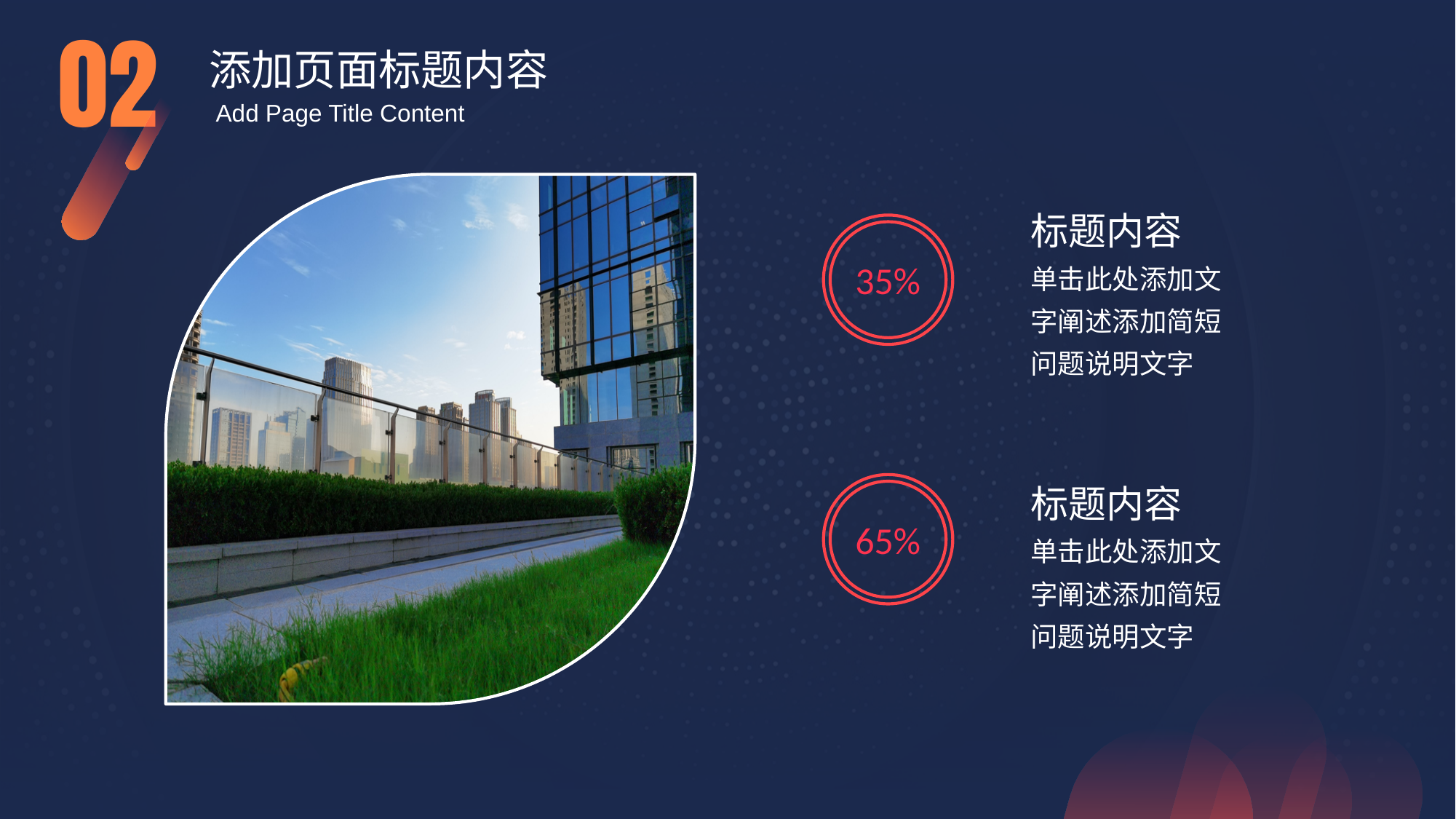

02
添加页面标题内容
Add Page Title Content

标题内容

35%
单击此处添加文字阐述添加简短问题说明文字

65%
标题内容
单击此处添加文字阐述添加简短问题说明文字